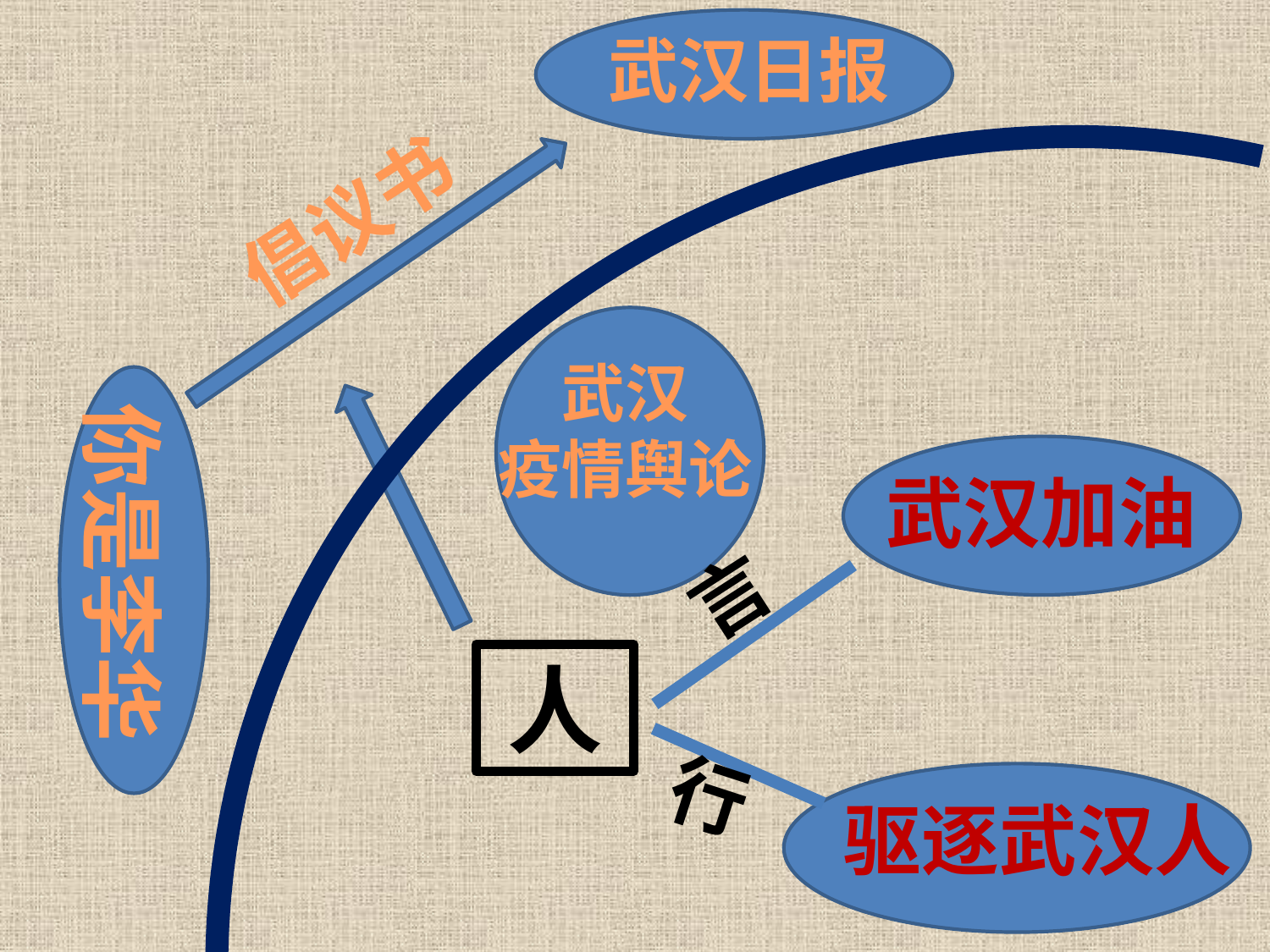

武汉日报

倡议书

武汉
疫情舆论

你是李华

武汉加油

言
人
行

驱逐武汉人